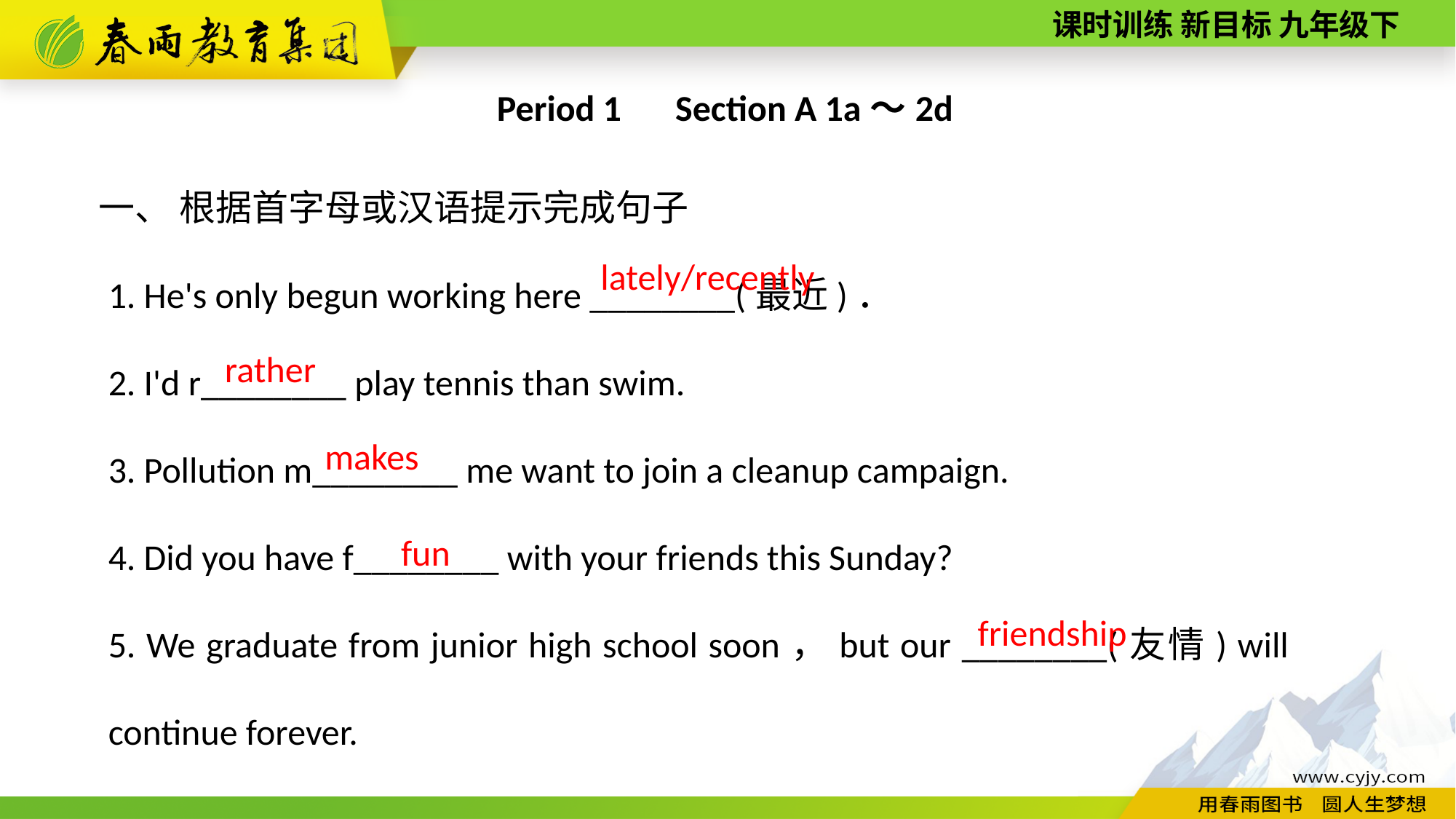

Period 1　Section A 1a～2d
一、 根据首字母或汉语提示完成句子
1. He's only begun working here ________(最近)．
2. I'd r________ play tennis than swim.
3. Pollution m________ me want to join a clean­up campaign.
4. Did you have f________ with your friends this Sunday?
5. We graduate from junior high school soon，but our ________(友情) will continue forever.
lately/recently
rather
makes
fun
friendship